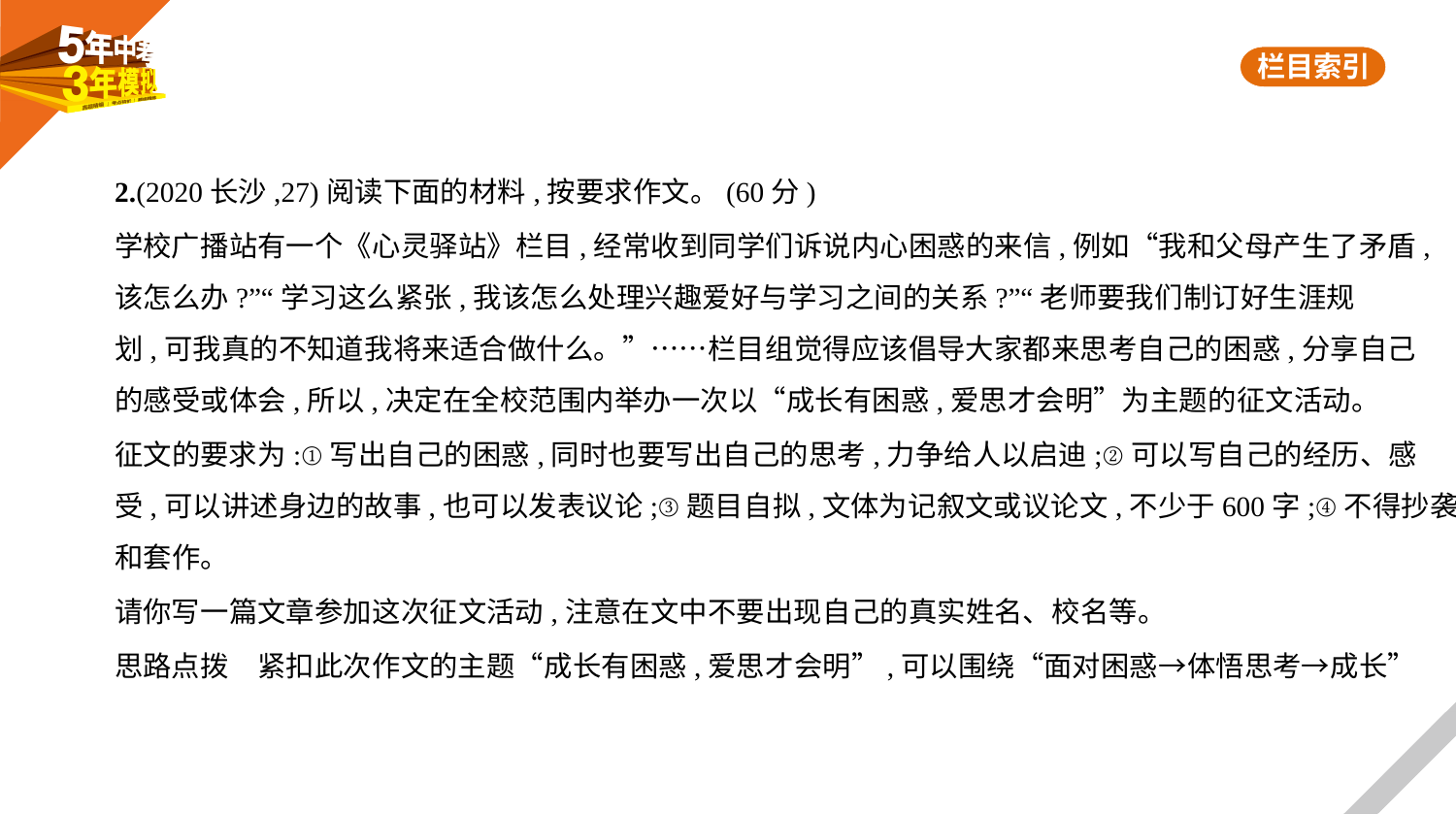

2.(2020长沙,27)阅读下面的材料,按要求作文。(60分)
学校广播站有一个《心灵驿站》栏目,经常收到同学们诉说内心困惑的来信,例如“我和父母产生了矛盾,
该怎么办?”“学习这么紧张,我该怎么处理兴趣爱好与学习之间的关系?”“老师要我们制订好生涯规
划,可我真的不知道我将来适合做什么。”……栏目组觉得应该倡导大家都来思考自己的困惑,分享自己
的感受或体会,所以,决定在全校范围内举办一次以“成长有困惑,爱思才会明”为主题的征文活动。
征文的要求为:①写出自己的困惑,同时也要写出自己的思考,力争给人以启迪;②可以写自己的经历、感
受,可以讲述身边的故事,也可以发表议论;③题目自拟,文体为记叙文或议论文,不少于600字;④不得抄袭
和套作。
请你写一篇文章参加这次征文活动,注意在文中不要出现自己的真实姓名、校名等。
思路点拨　紧扣此次作文的主题“成长有困惑,爱思才会明”,可以围绕“面对困惑→体悟思考→成长”